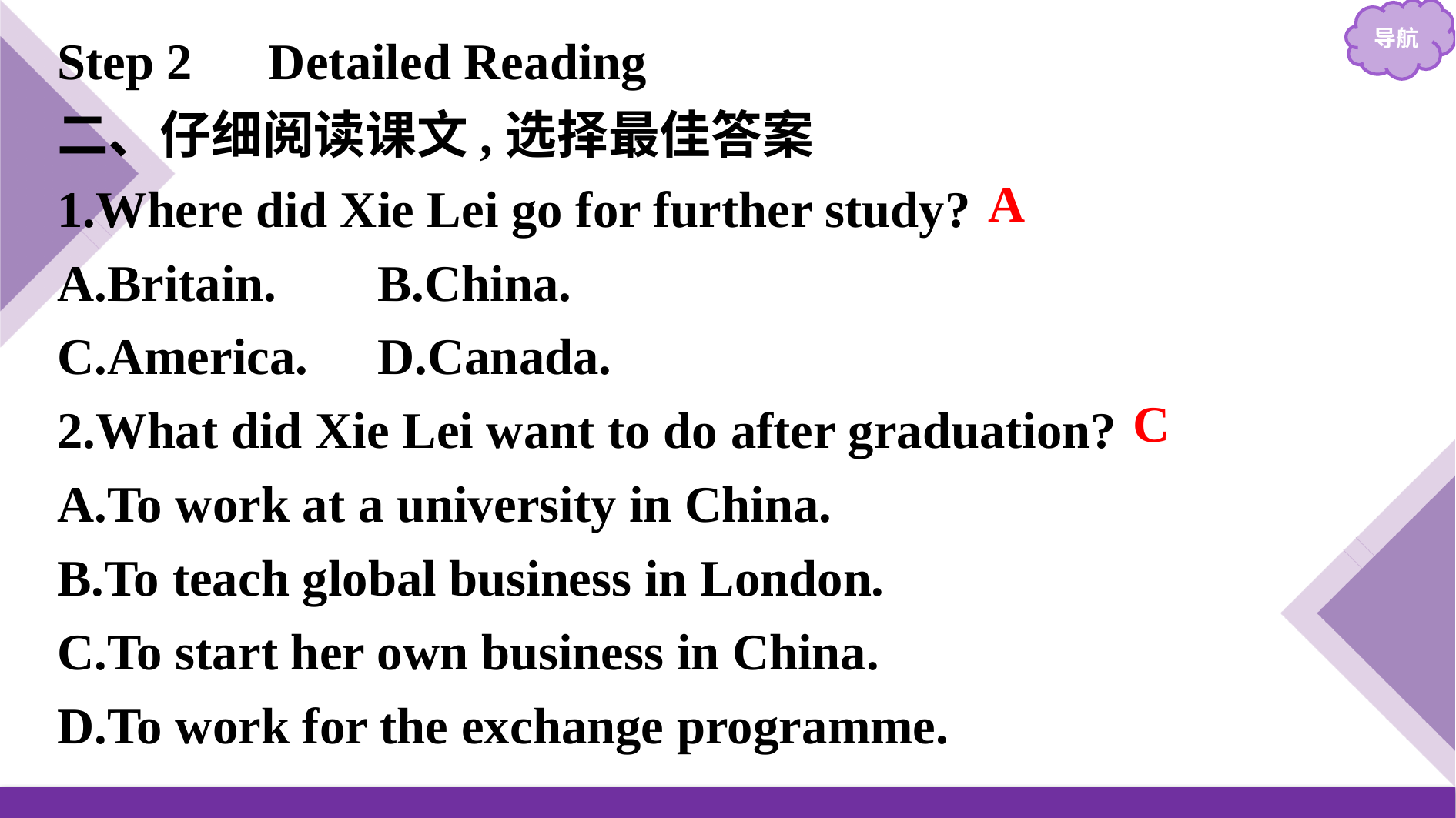

Step 2　Detailed Reading
二、仔细阅读课文,选择最佳答案
1.Where did Xie Lei go for further study?
A.Britain.		B.China.
C.America.	D.Canada.
2.What did Xie Lei want to do after graduation?
A.To work at a university in China.
B.To teach global business in London.
C.To start her own business in China.
D.To work for the exchange programme.
A
C